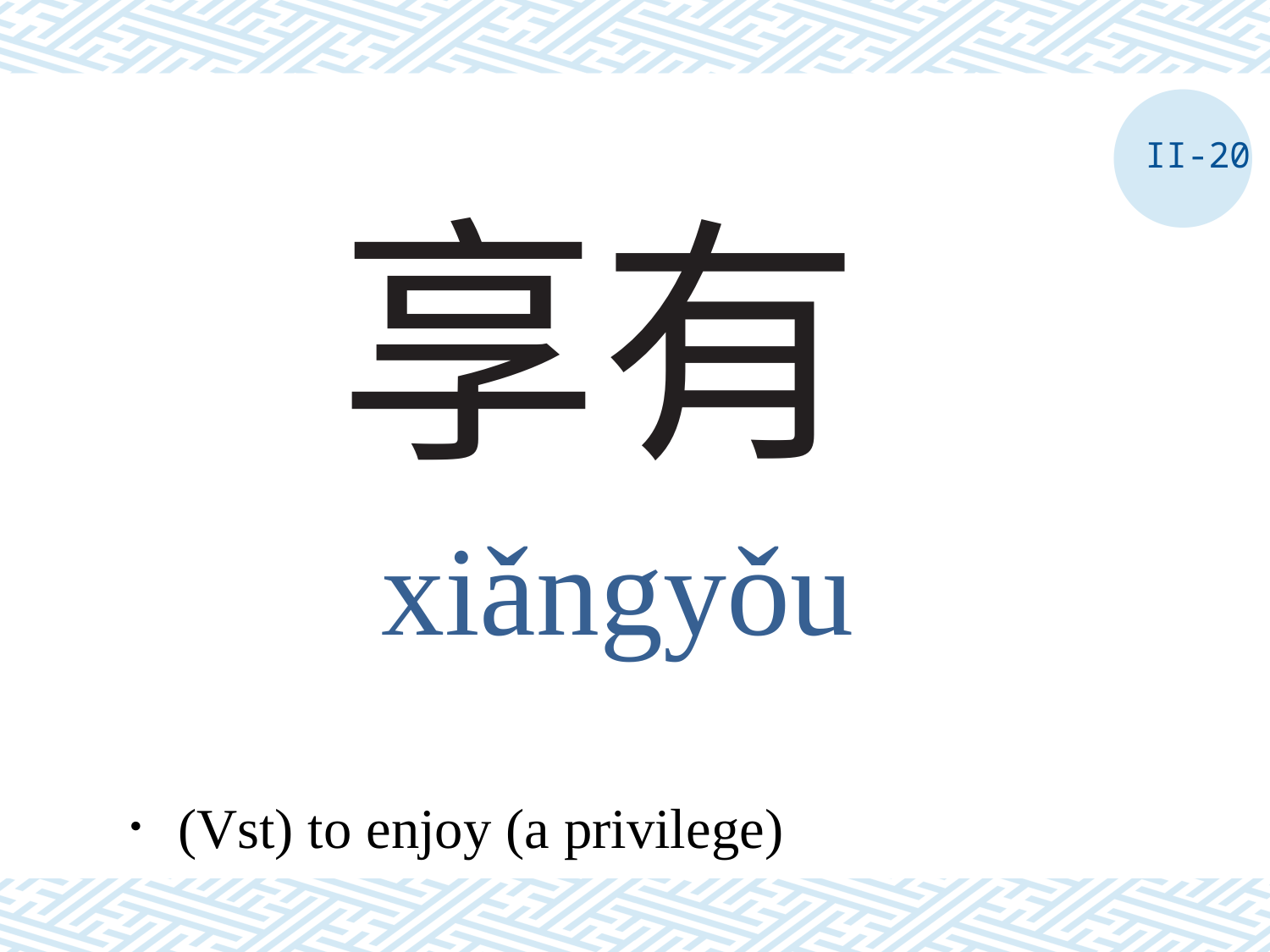

II-20

# 享有
xiǎngyǒu
．(Vst) to enjoy (a privilege)